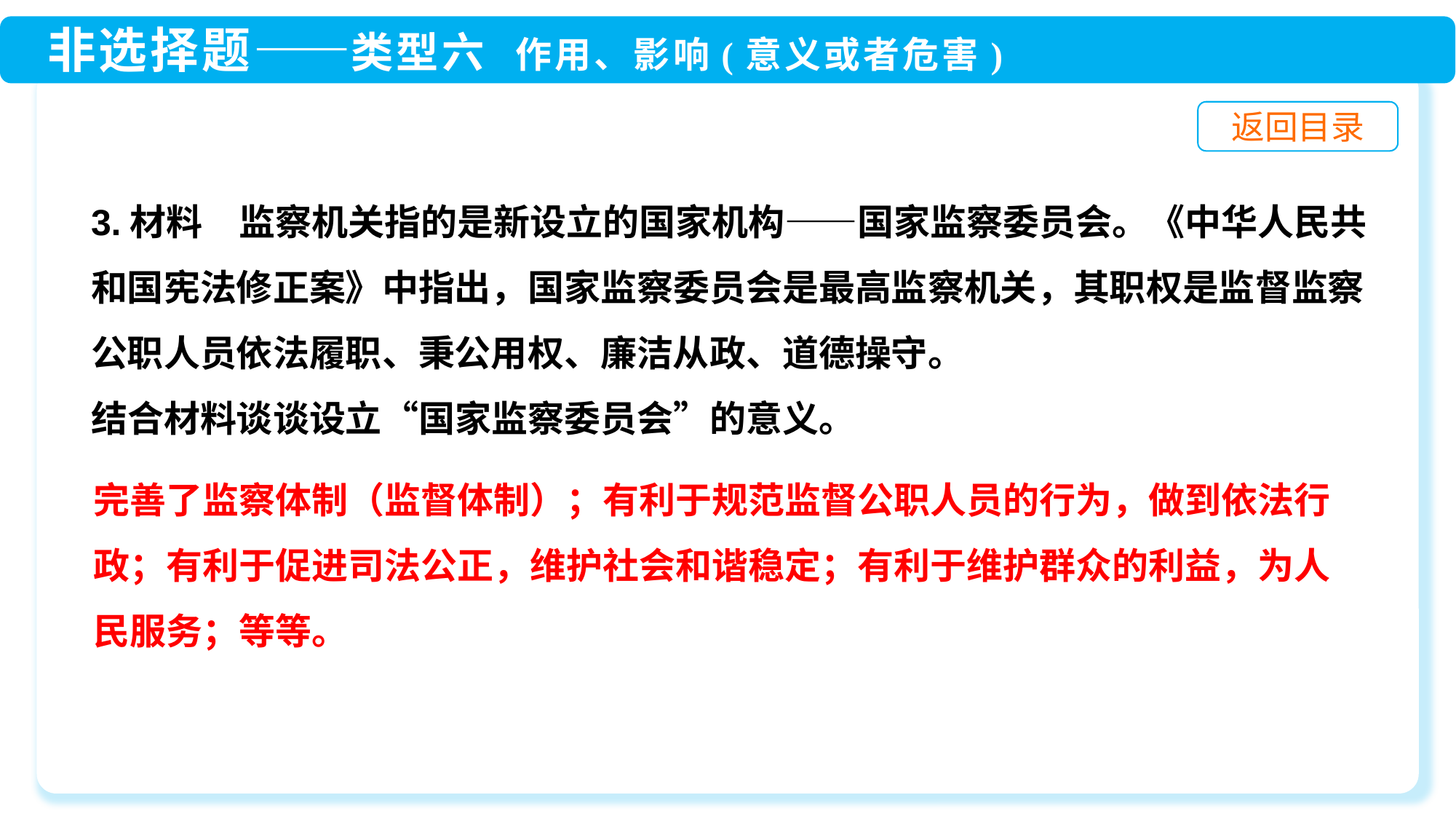

3.材料　监察机关指的是新设立的国家机构——国家监察委员会。《中华人民共和国宪法修正案》中指出，国家监察委员会是最高监察机关，其职权是监督监察公职人员依法履职、秉公用权、廉洁从政、道德操守。
结合材料谈谈设立“国家监察委员会”的意义。
完善了监察体制（监督体制）；有利于规范监督公职人员的行为，做到依法行政；有利于促进司法公正，维护社会和谐稳定；有利于维护群众的利益，为人民服务；等等。